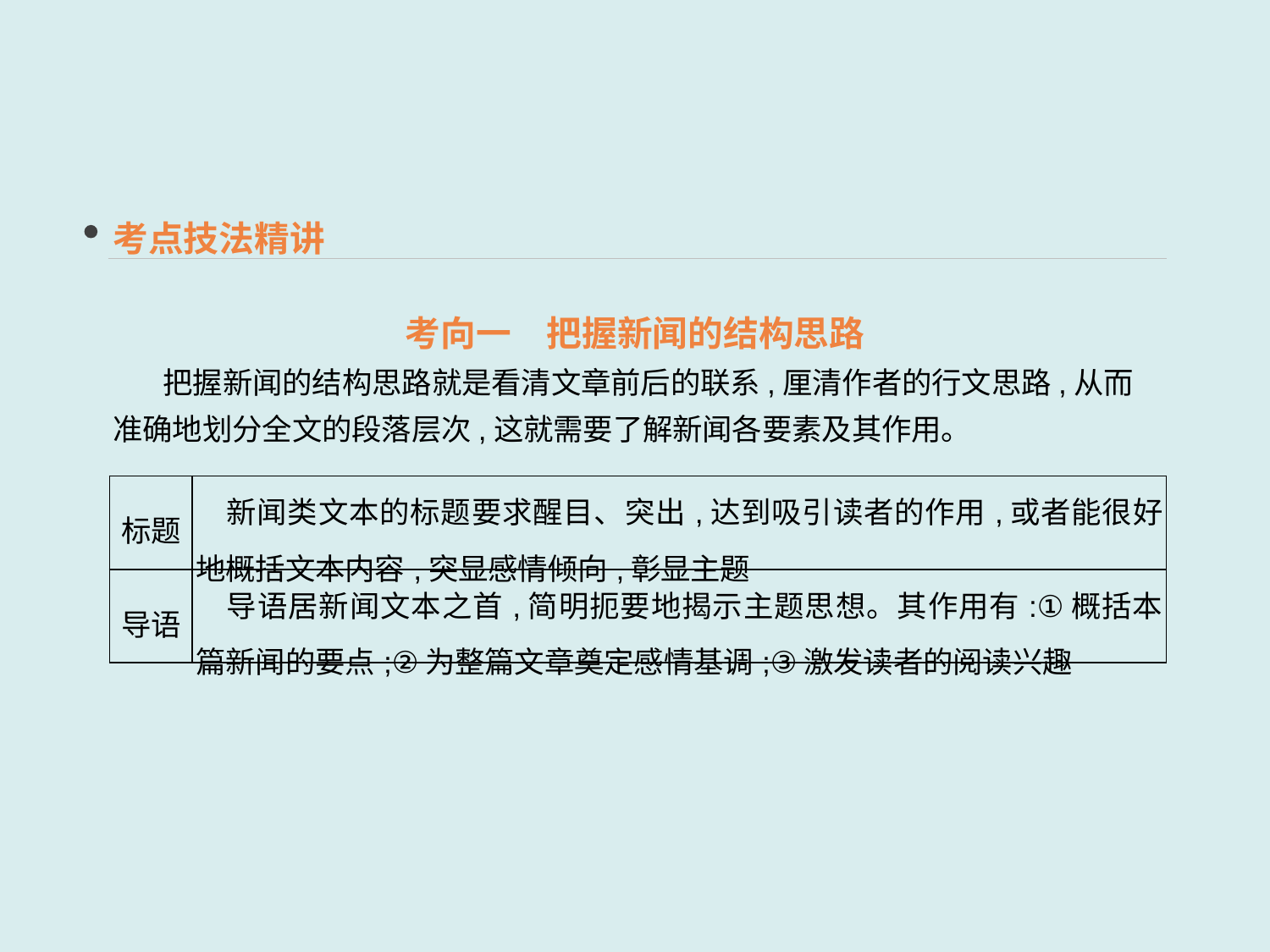

考点技法精讲

考向一　把握新闻的结构思路
　   把握新闻的结构思路就是看清文章前后的联系,厘清作者的行文思路,从而准确地划分全文的段落层次,这就需要了解新闻各要素及其作用。
| 标题 | 新闻类文本的标题要求醒目、突出,达到吸引读者的作用,或者能很好地概括文本内容,突显感情倾向,彰显主题 |
| --- | --- |
| 导语 | 导语居新闻文本之首,简明扼要地揭示主题思想。其作用有:①概括本篇新闻的要点;②为整篇文章奠定感情基调;③激发读者的阅读兴趣 |